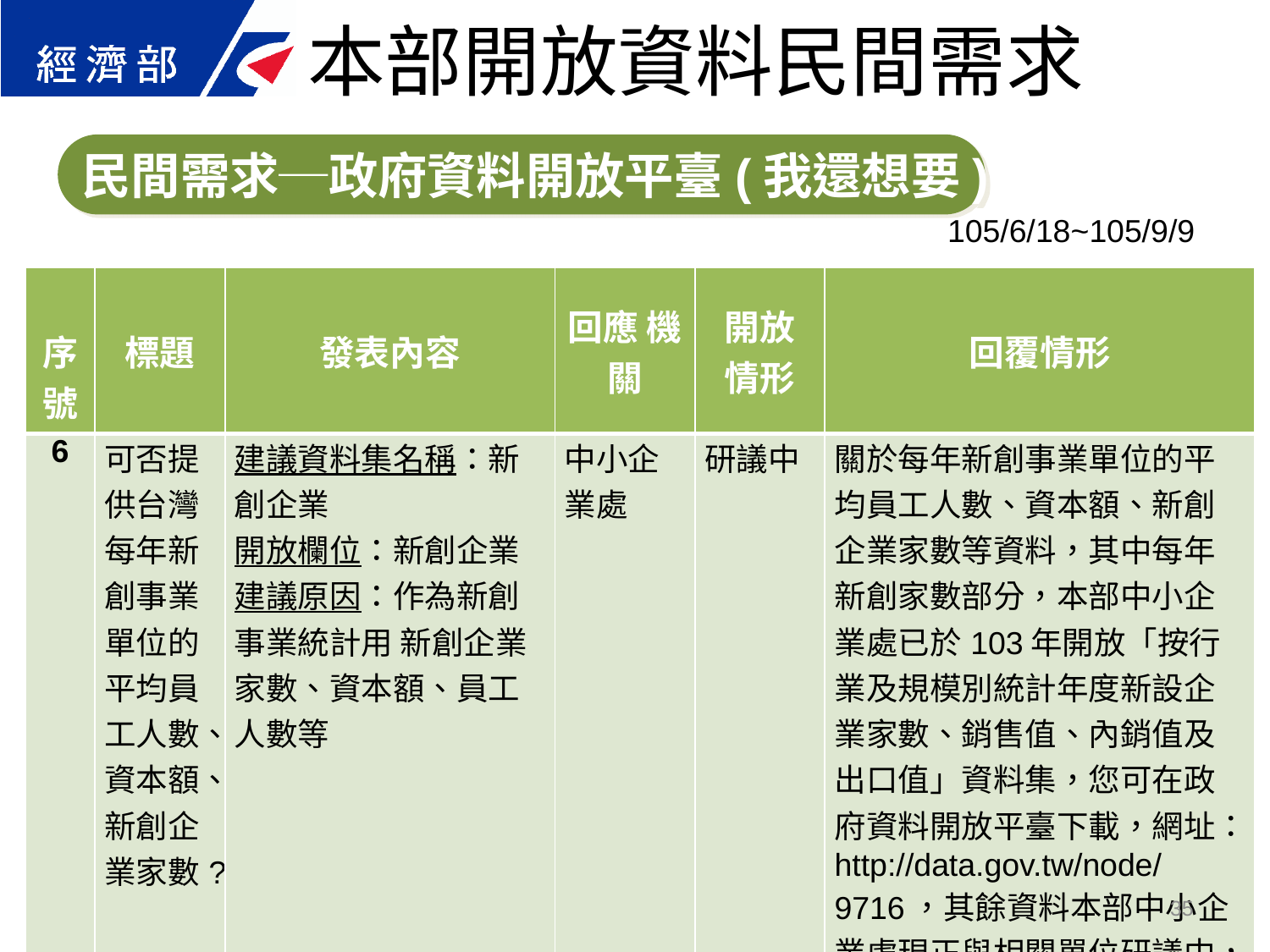

本部開放資料民間需求

民間需求─政府資料開放平臺(我還想要)
105/6/18~105/9/9
| 序號 | 標題 | 發表內容 | 回應 機關 | 開放 情形 | 回覆情形 |
| --- | --- | --- | --- | --- | --- |
| 6 | 可否提供台灣每年新創事業單位的平均員工人數、資本額、新創企業家數? | 建議資料集名稱：新創企業 開放欄位：新創企業 建議原因：作為新創事業統計用 新創企業家數、資本額、員工人數等 | 中小企業處 | 研議中 | 關於每年新創事業單位的平均員工人數、資本額、新創企業家數等資料，其中每年新創家數部分，本部中小企業處已於103年開放「按行業及規模別統計年度新設企業家數、銷售值、內銷值及出口值」資料集，您可在政府資料開放平臺下載，網址：http://data.gov.tw/node/9716，其餘資料本部中小企業處現正與相關單位研議中，將會儘速回覆(本項需求9月1日提出，為跨單位協調工作） |
35
35